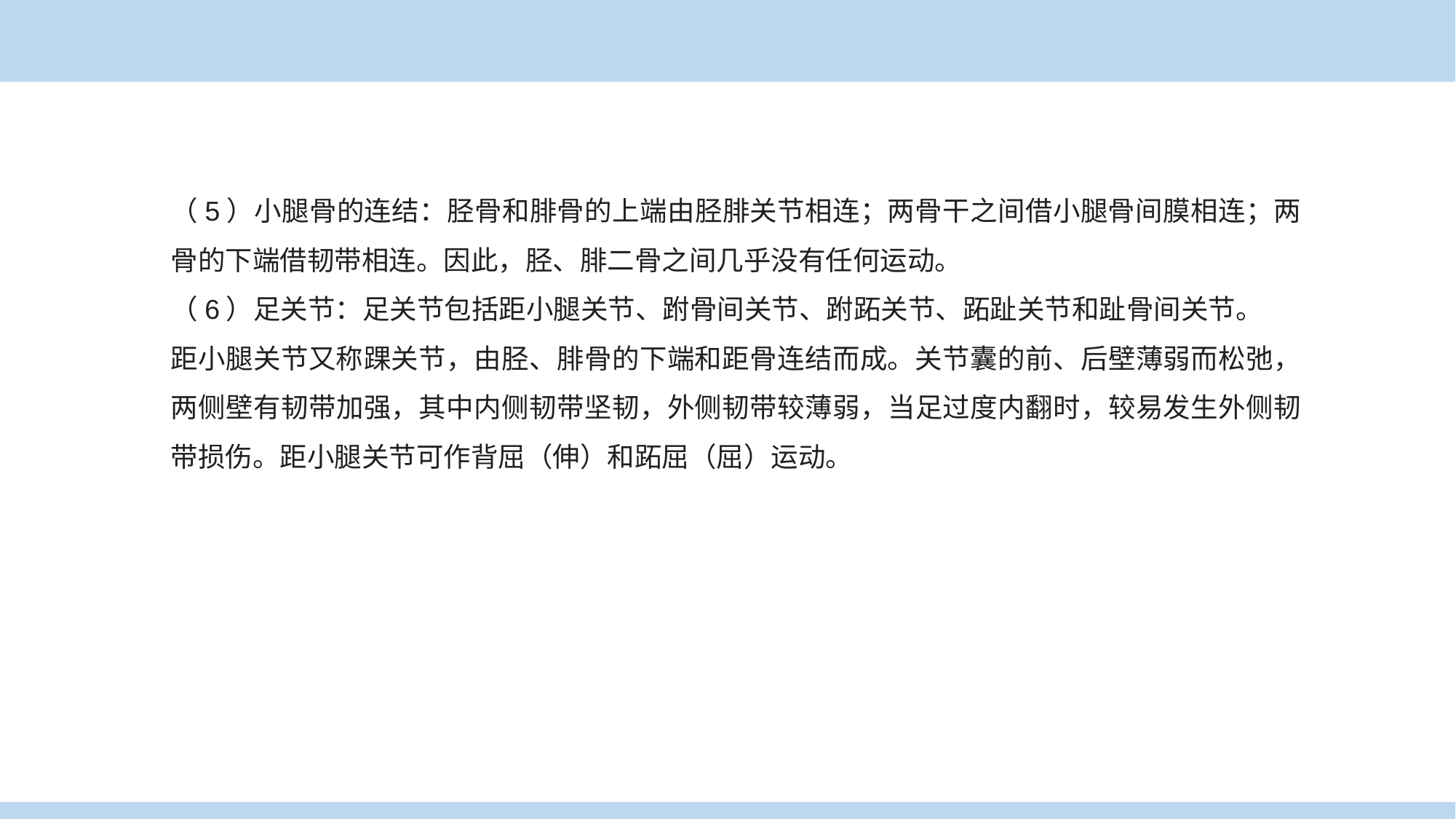

（5）小腿骨的连结：胫骨和腓骨的上端由胫腓关节相连；两骨干之间借小腿骨间膜相连；两骨的下端借韧带相连。因此，胫、腓二骨之间几乎没有任何运动。
（6）足关节：足关节包括距小腿关节、跗骨间关节、跗跖关节、跖趾关节和趾骨间关节。
距小腿关节又称踝关节，由胫、腓骨的下端和距骨连结而成。关节囊的前、后壁薄弱而松弛，两侧壁有韧带加强，其中内侧韧带坚韧，外侧韧带较薄弱，当足过度内翻时，较易发生外侧韧带损伤。距小腿关节可作背屈（伸）和跖屈（屈）运动。